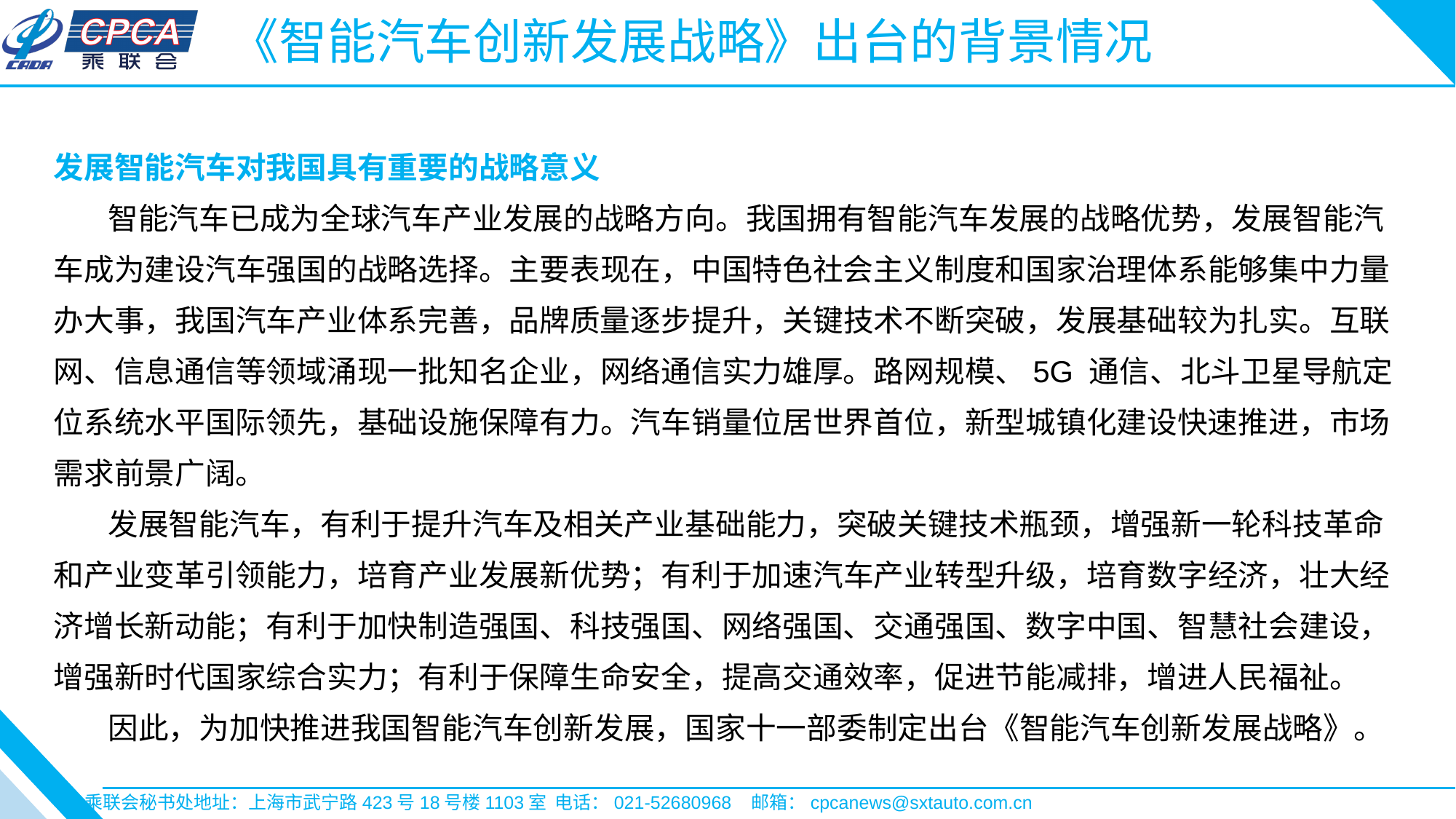

《智能汽车创新发展战略》出台的背景情况
发展智能汽车对我国具有重要的战略意义
       智能汽车已成为全球汽车产业发展的战略方向。我国拥有智能汽车发展的战略优势，发展智能汽车成为建设汽车强国的战略选择。主要表现在，中国特色社会主义制度和国家治理体系能够集中力量办大事，我国汽车产业体系完善，品牌质量逐步提升，关键技术不断突破，发展基础较为扎实。互联网、信息通信等领域涌现一批知名企业，网络通信实力雄厚。路网规模、5G 通信、北斗卫星导航定位系统水平国际领先，基础设施保障有力。汽车销量位居世界首位，新型城镇化建设快速推进，市场需求前景广阔。
       发展智能汽车，有利于提升汽车及相关产业基础能力，突破关键技术瓶颈，增强新一轮科技革命和产业变革引领能力，培育产业发展新优势；有利于加速汽车产业转型升级，培育数字经济，壮大经济增长新动能；有利于加快制造强国、科技强国、网络强国、交通强国、数字中国、智慧社会建设，增强新时代国家综合实力；有利于保障生命安全，提高交通效率，促进节能减排，增进人民福祉。
       因此，为加快推进我国智能汽车创新发展，国家十一部委制定出台《智能汽车创新发展战略》。